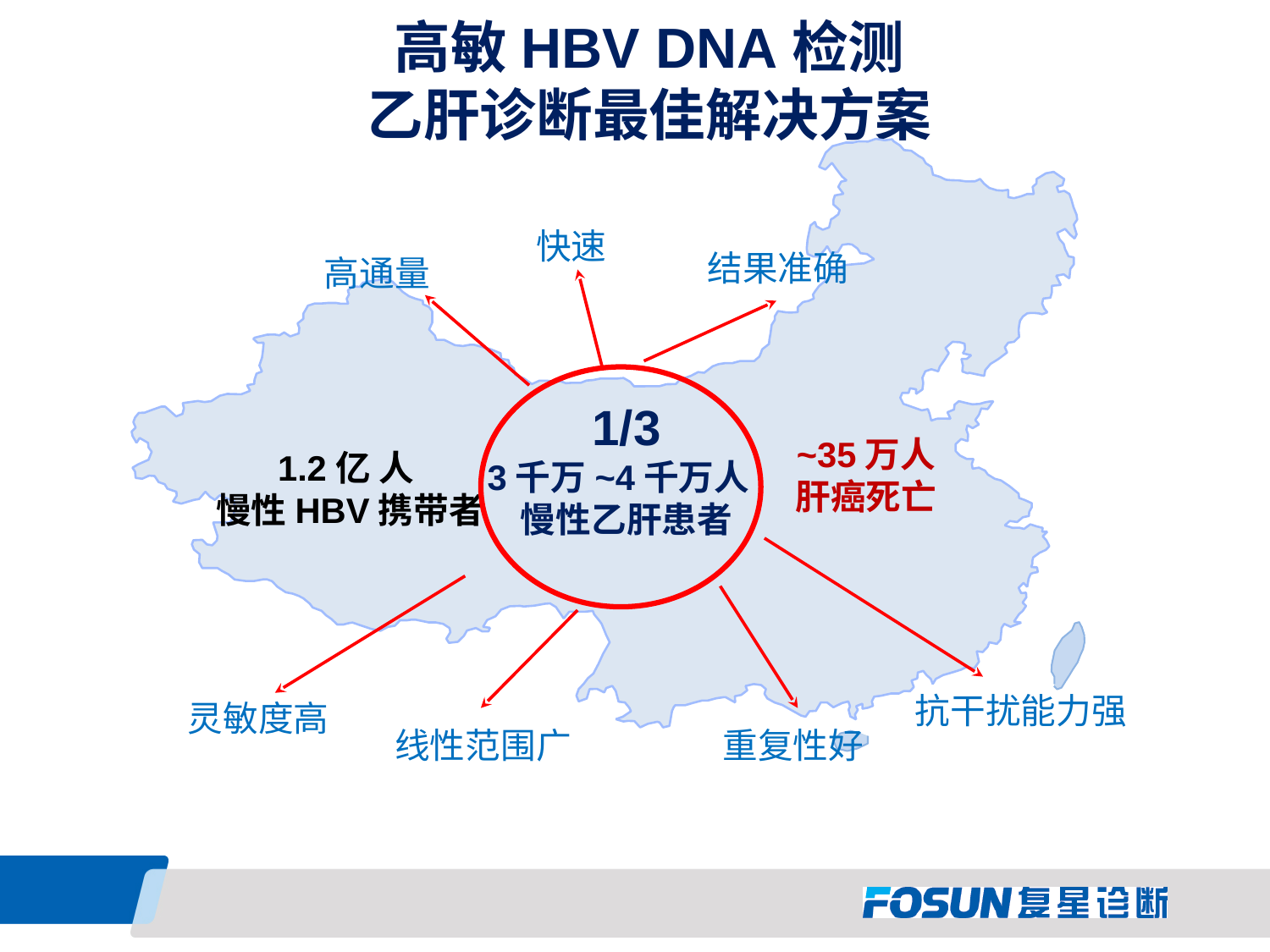

# 高敏HBV DNA检测 乙肝诊断最佳解决方案

1/3
3千万~4千万人
慢性乙肝患者
~35万人
肝癌死亡
1.2亿 人
慢性HBV携带者

快速
结果准确
高通量

抗干扰能力强
灵敏度高
线性范围广
重复性好